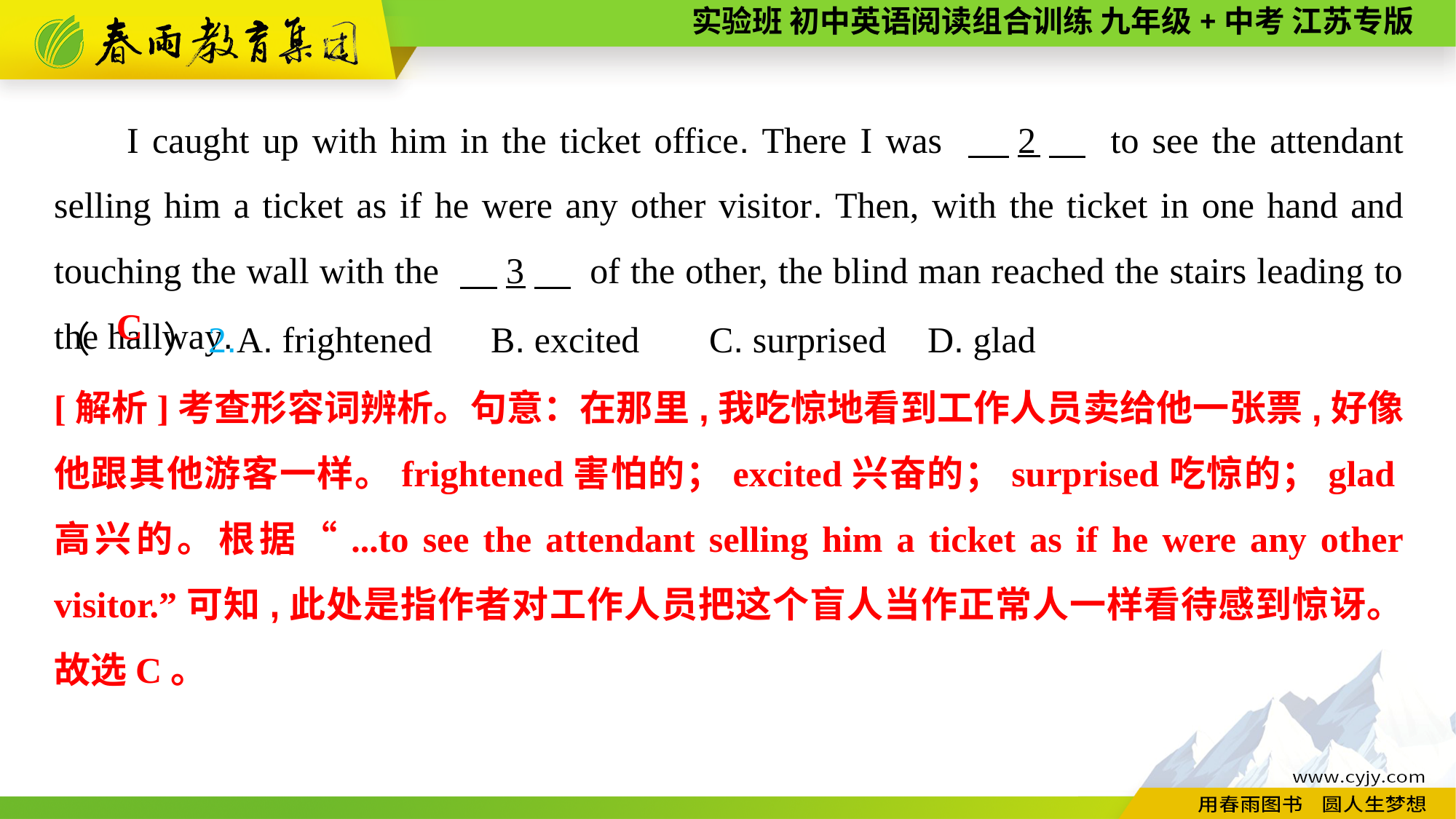

I caught up with him in the ticket office. There I was 　2　 to see the attendant selling him a ticket as if he were any other visitor. Then, with the ticket in one hand and touching the wall with the 　3　 of the other, the blind man reached the stairs leading to the hallway.
（　　）2.A. frightened	B. excited	C. surprised	D. glad
C
[解析]考查形容词辨析。句意：在那里,我吃惊地看到工作人员卖给他一张票,好像他跟其他游客一样。frightened害怕的；excited兴奋的；surprised吃惊的；glad高兴的。根据“...to see the attendant selling him a ticket as if he were any other visitor.”可知,此处是指作者对工作人员把这个盲人当作正常人一样看待感到惊讶。故选C。